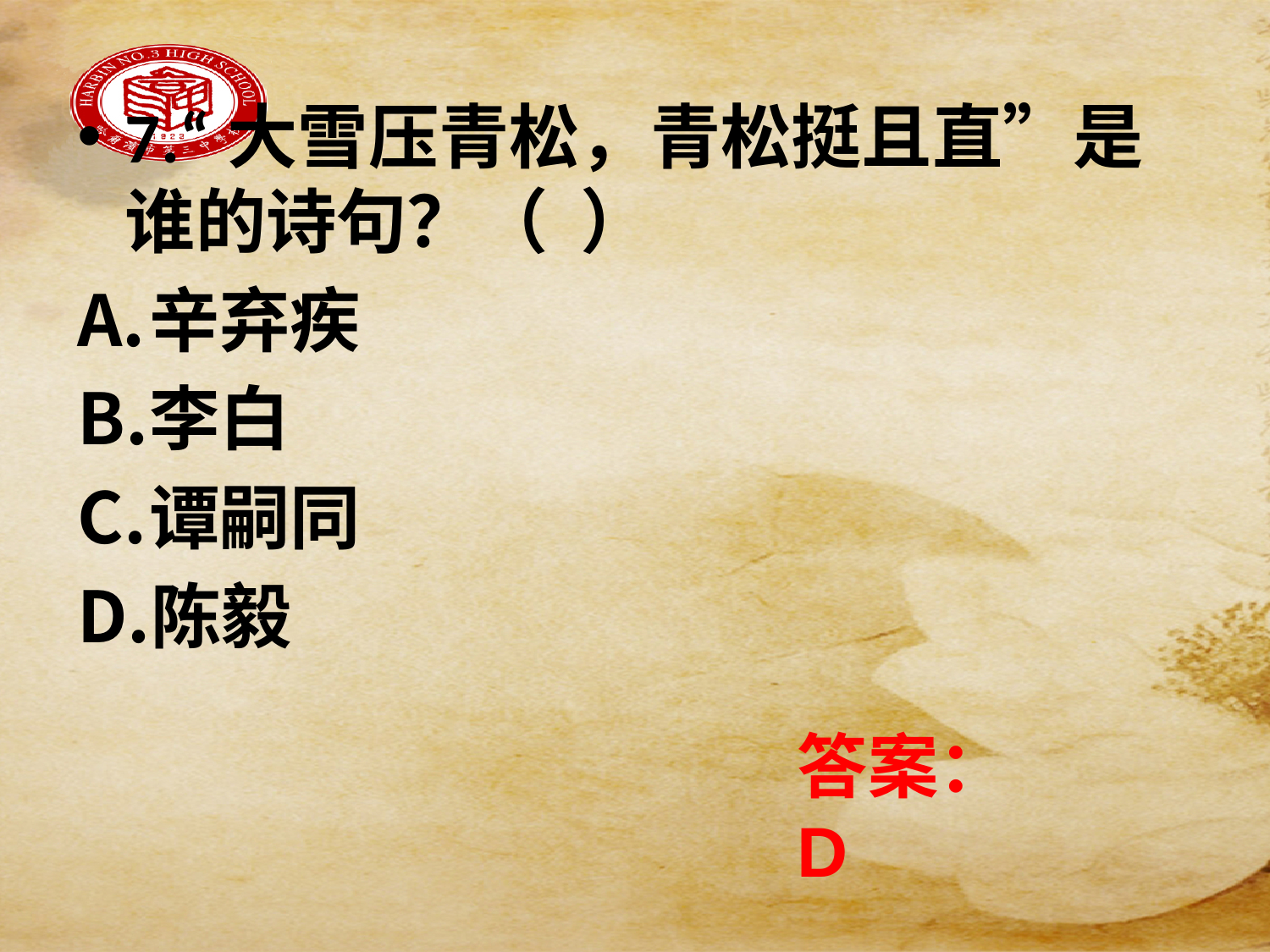

7.“大雪压青松，青松挺且直”是谁的诗句？（  ）
辛弃疾
李白
谭嗣同
陈毅

答案：D